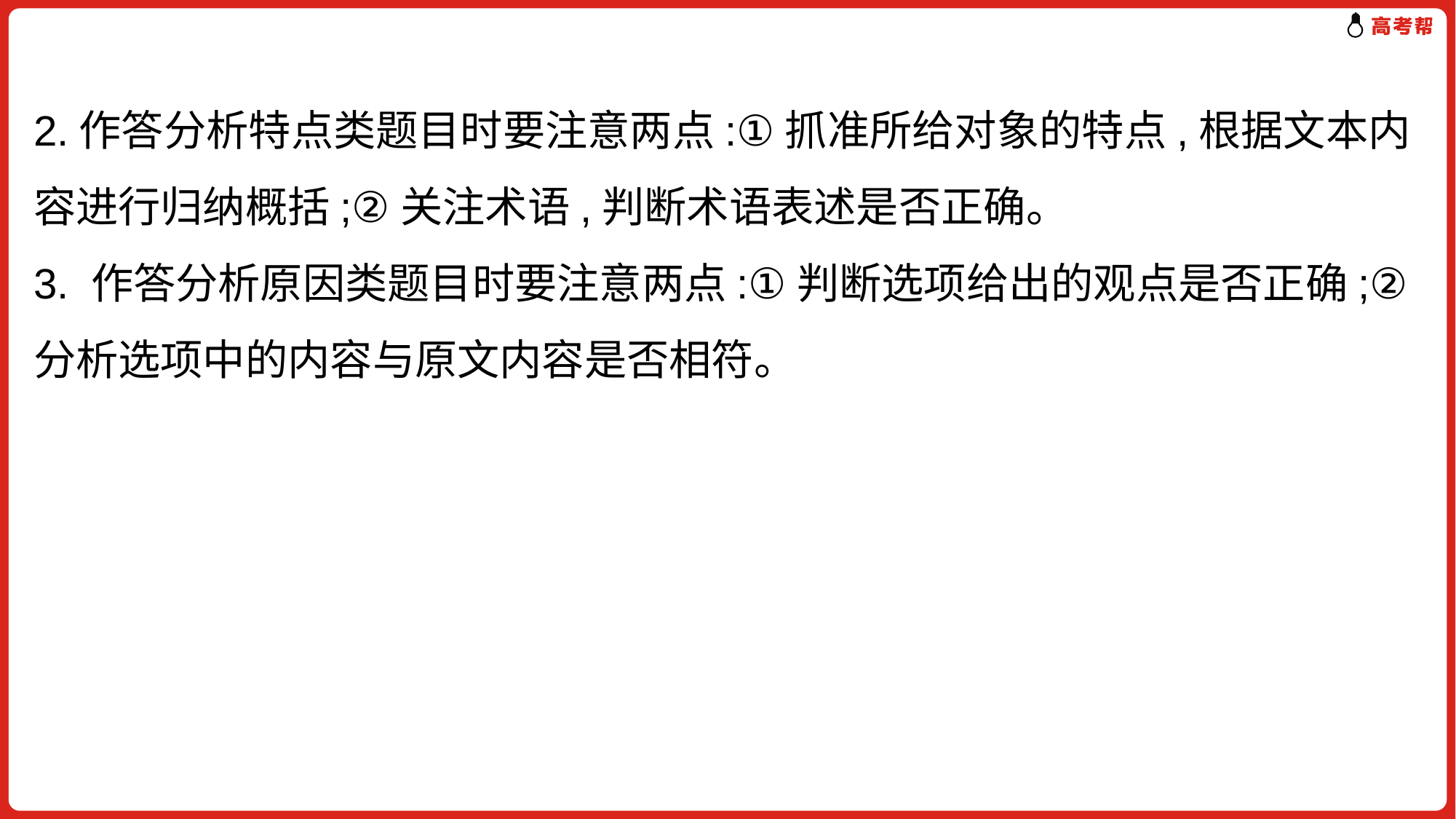

2.作答分析特点类题目时要注意两点:①抓准所给对象的特点,根据文本内容进行归纳概括;②关注术语,判断术语表述是否正确。
3. 作答分析原因类题目时要注意两点:①判断选项给出的观点是否正确;②分析选项中的内容与原文内容是否相符。